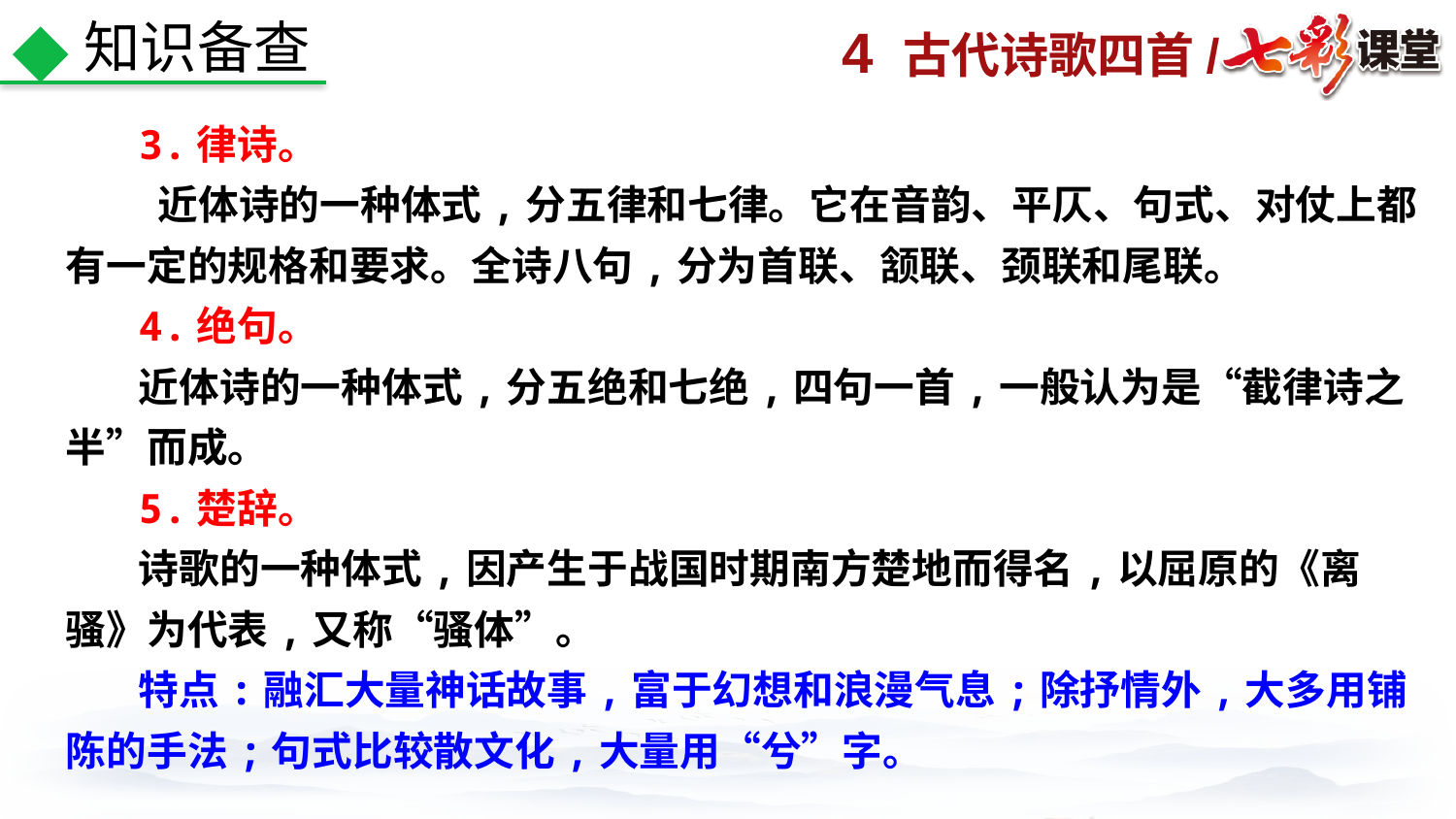

知识备查

3.律诗。
 近体诗的一种体式,分五律和七律。它在音韵、平仄、句式、对仗上都有一定的规格和要求。全诗八句,分为首联、颔联、颈联和尾联。
4.绝句。
近体诗的一种体式,分五绝和七绝,四句一首,一般认为是“截律诗之半”而成。
5.楚辞。
诗歌的一种体式,因产生于战国时期南方楚地而得名,以屈原的《离骚》为代表,又称“骚体”。
特点:融汇大量神话故事,富于幻想和浪漫气息;除抒情外,大多用铺陈的手法;句式比较散文化,大量用“兮”字。